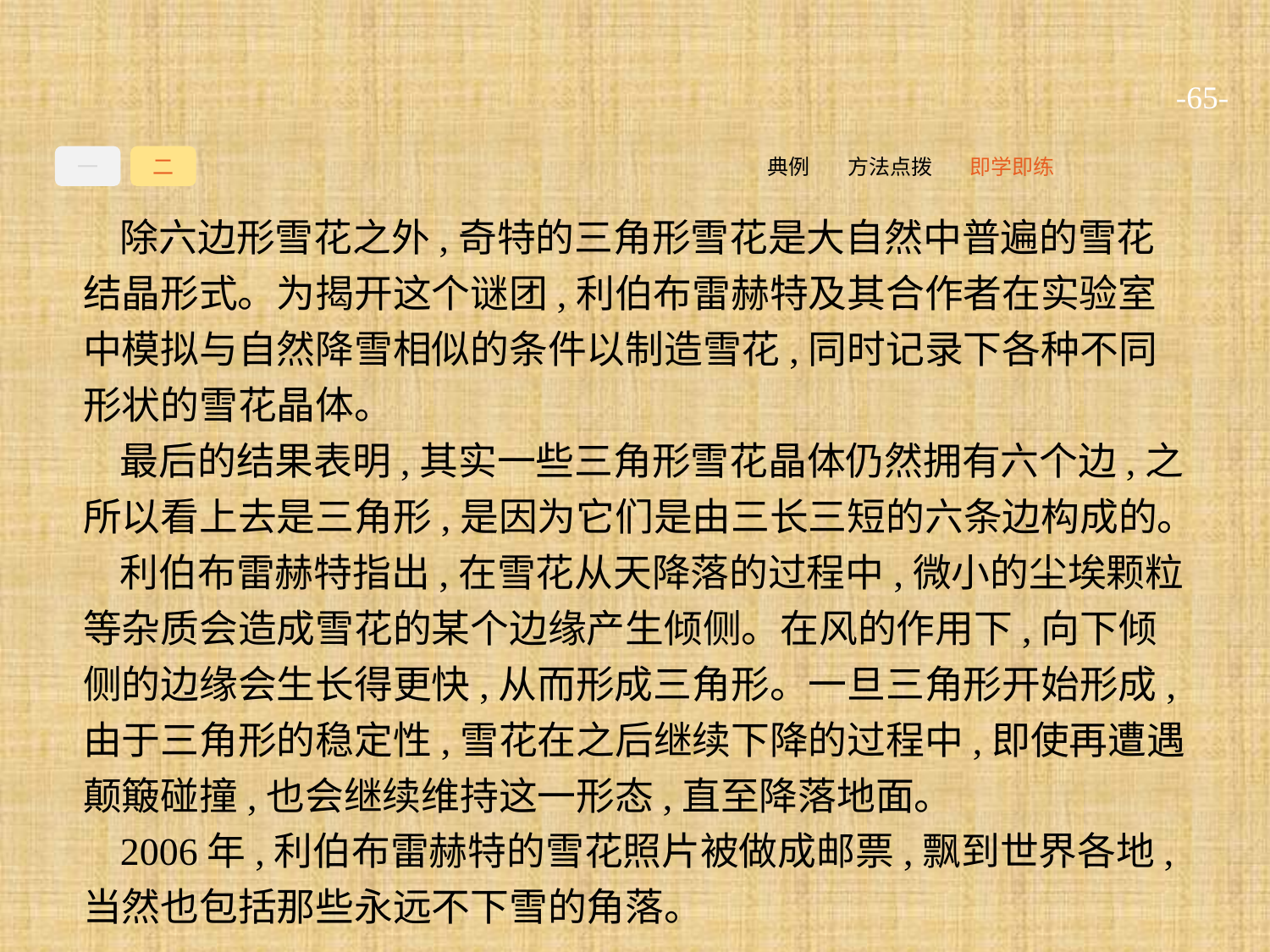

-65-
一
二
即学即练
方法点拨
典例
除六边形雪花之外,奇特的三角形雪花是大自然中普遍的雪花结晶形式。为揭开这个谜团,利伯布雷赫特及其合作者在实验室中模拟与自然降雪相似的条件以制造雪花,同时记录下各种不同形状的雪花晶体。
最后的结果表明,其实一些三角形雪花晶体仍然拥有六个边,之所以看上去是三角形,是因为它们是由三长三短的六条边构成的。
利伯布雷赫特指出,在雪花从天降落的过程中,微小的尘埃颗粒等杂质会造成雪花的某个边缘产生倾侧。在风的作用下,向下倾侧的边缘会生长得更快,从而形成三角形。一旦三角形开始形成,由于三角形的稳定性,雪花在之后继续下降的过程中,即使再遭遇颠簸碰撞,也会继续维持这一形态,直至降落地面。
2006年,利伯布雷赫特的雪花照片被做成邮票,飘到世界各地,当然也包括那些永远不下雪的角落。